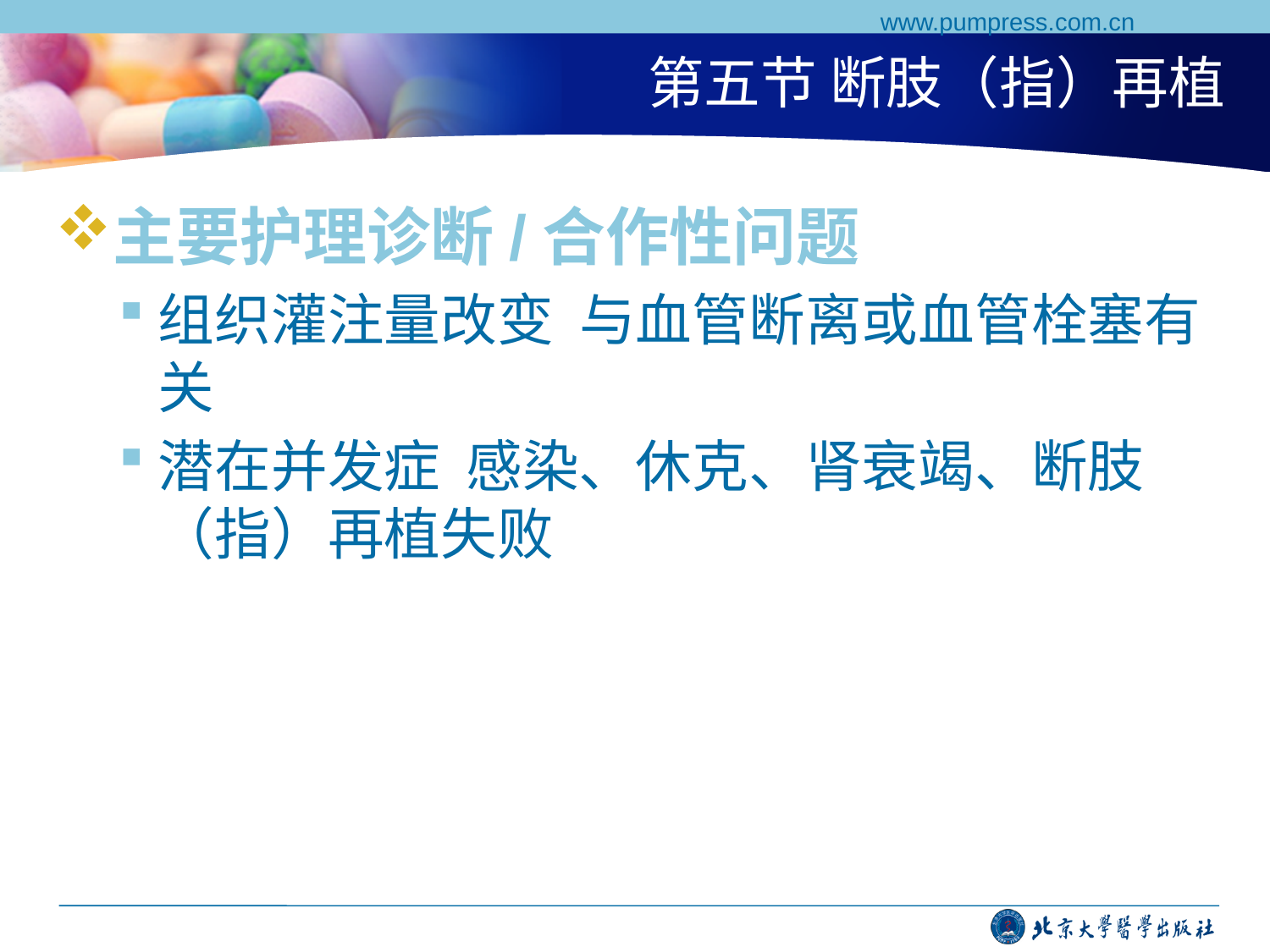

www.pumpress.com.cn
# 第五节 断肢（指）再植
主要护理诊断/合作性问题
组织灌注量改变  与血管断离或血管栓塞有关
潜在并发症  感染、休克、肾衰竭、断肢（指）再植失败